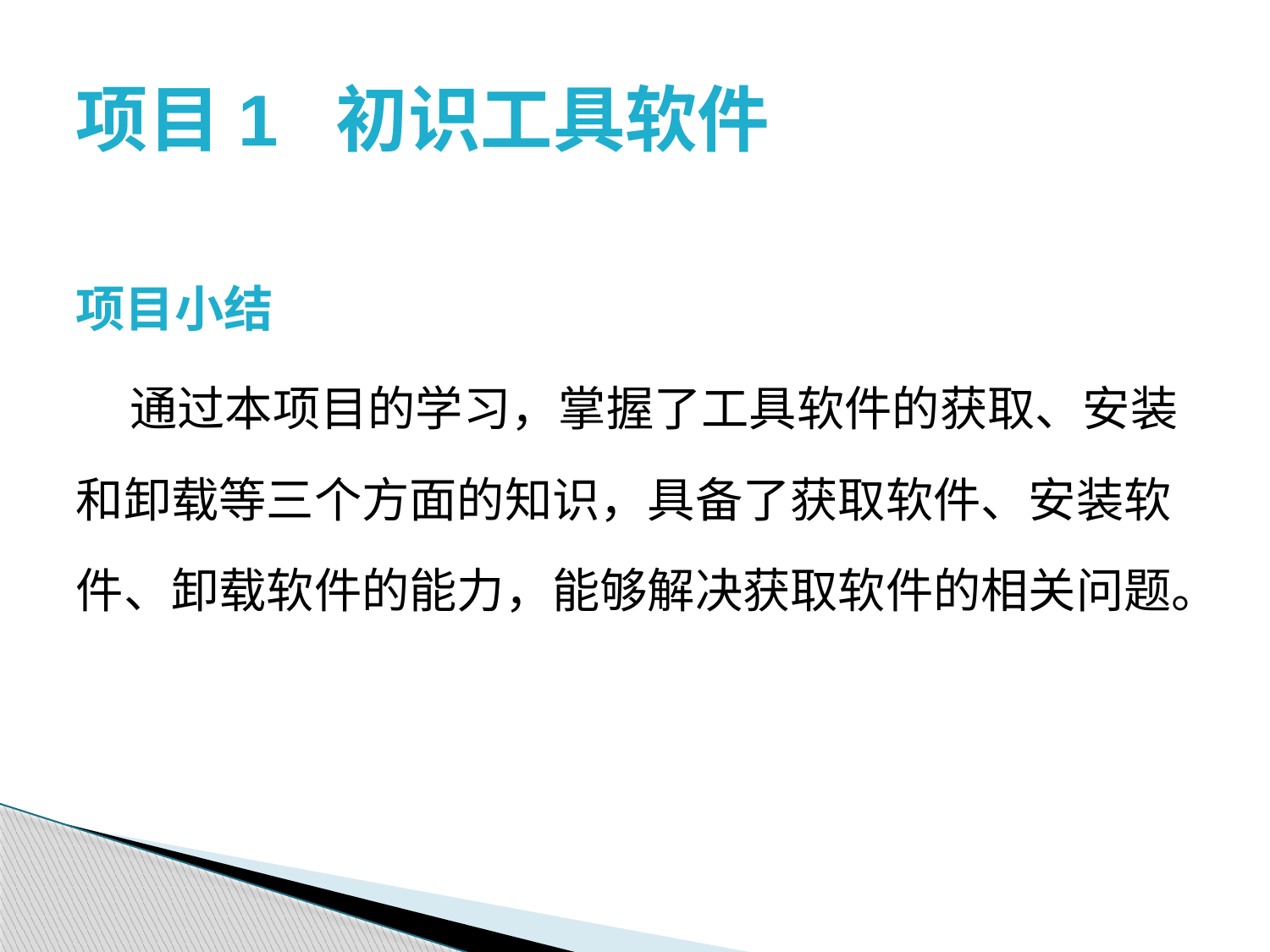

# 项目1  初识工具软件
项目小结
    通过本项目的学习，掌握了工具软件的获取、安装和卸载等三个方面的知识，具备了获取软件、安装软件、卸载软件的能力，能够解决获取软件的相关问题。